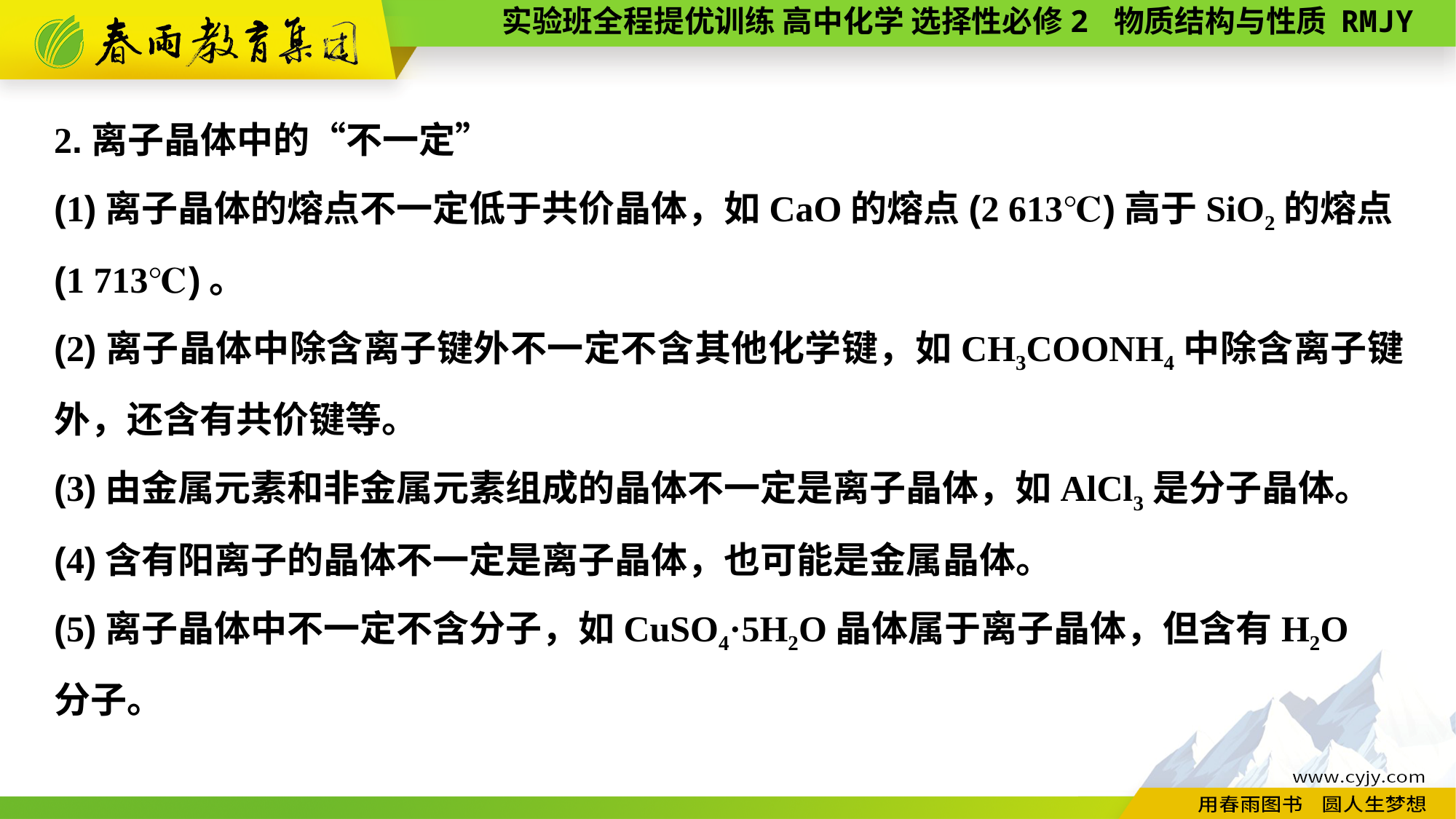

2.离子晶体中的“不一定”
(1)离子晶体的熔点不一定低于共价晶体，如CaO的熔点(2 613℃)高于SiO2的熔点
(1 713℃)。
(2)离子晶体中除含离子键外不一定不含其他化学键，如CH3COONH4中除含离子键外，还含有共价键等。
(3)由金属元素和非金属元素组成的晶体不一定是离子晶体，如AlCl3是分子晶体。
(4)含有阳离子的晶体不一定是离子晶体，也可能是金属晶体。
(5)离子晶体中不一定不含分子，如CuSO4·5H2O晶体属于离子晶体，但含有H2O
分子。